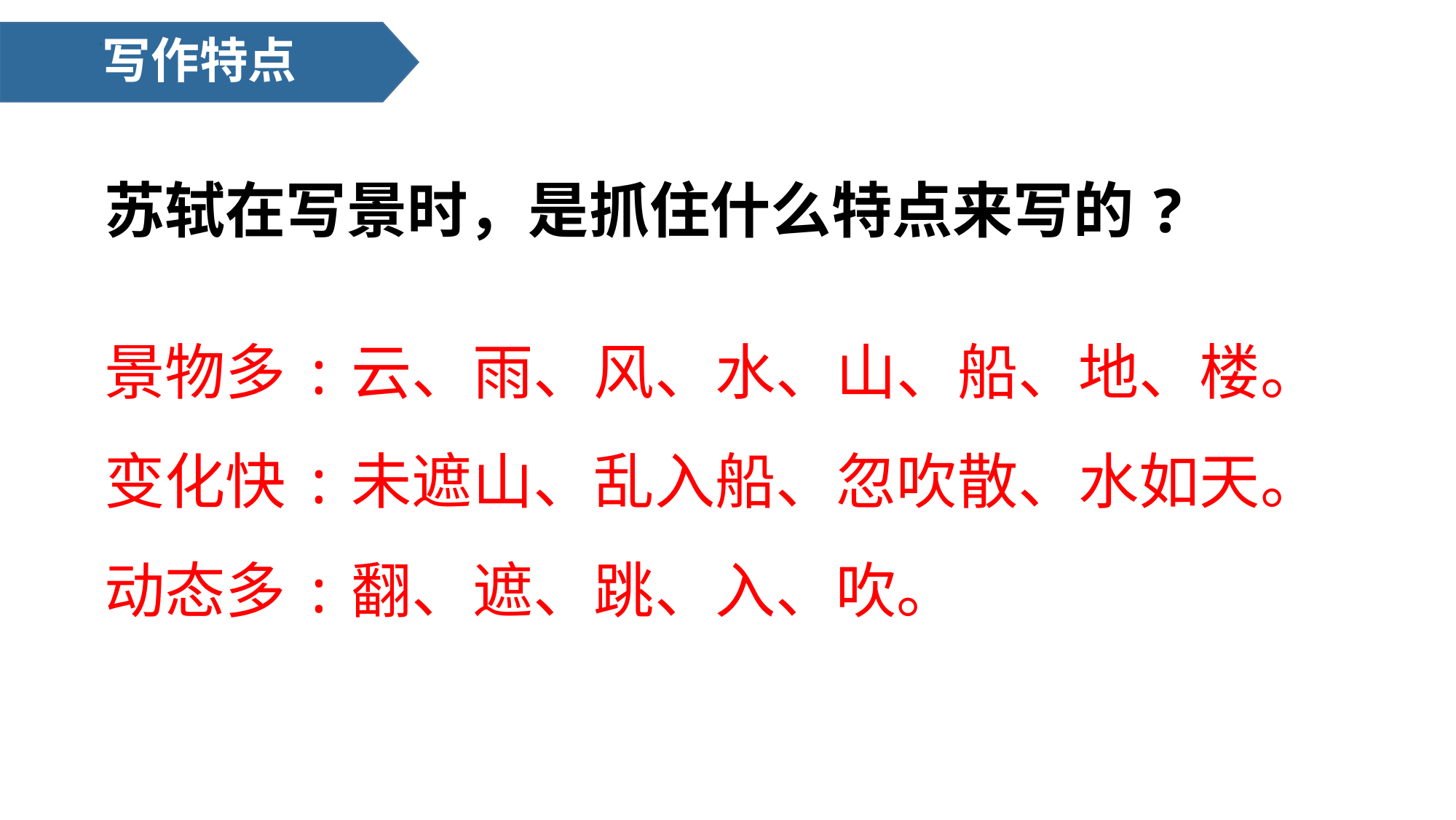

写作特点
苏轼在写景时，是抓住什么特点来写的?
景物多:云、雨、风、水、山、船、地、楼。
变化快:未遮山、乱入船、忽吹散、水如天。
动态多:翻、遮、跳、入、吹。